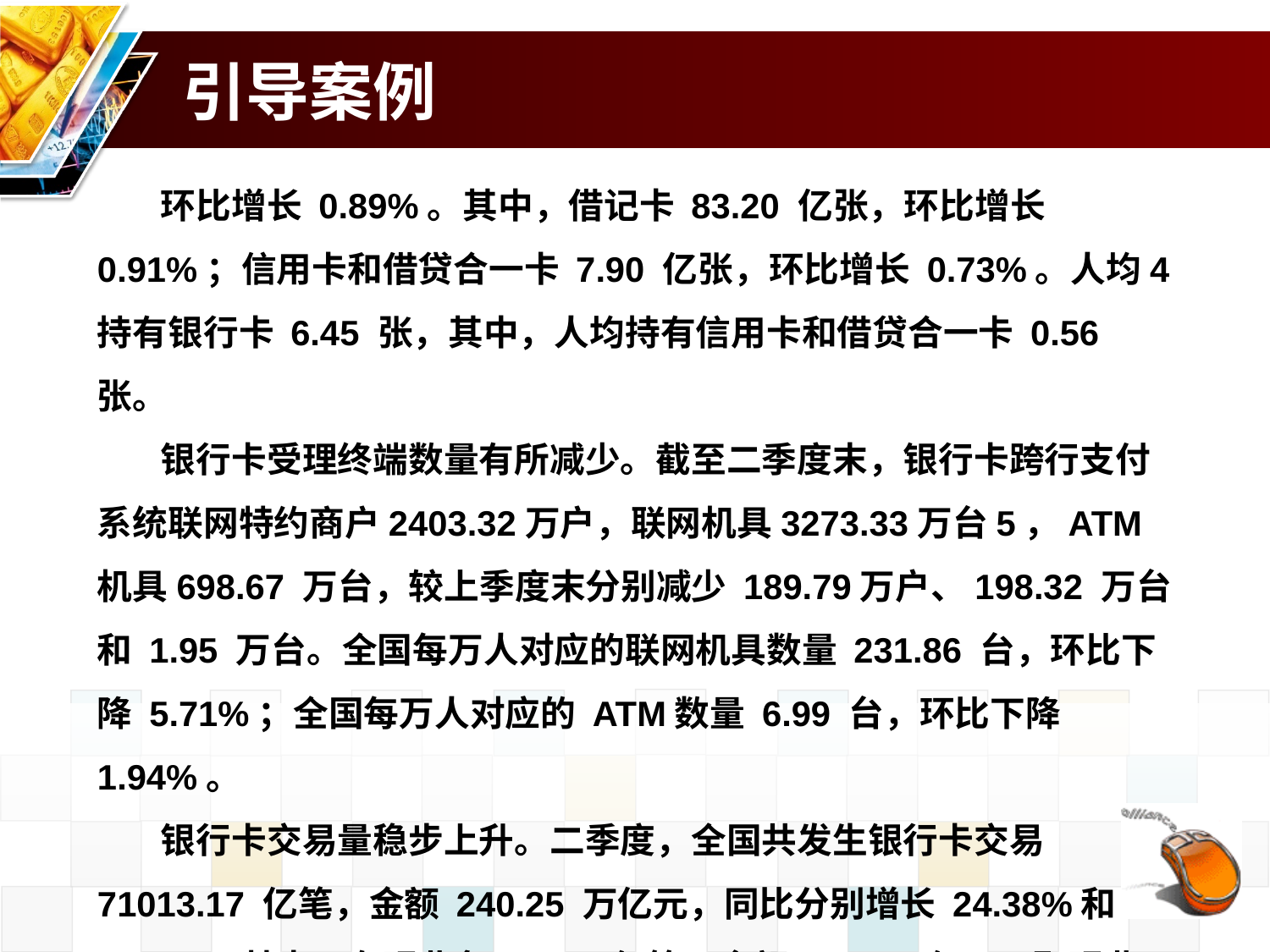

# 引导案例
环比增长 0.89%。其中，借记卡 83.20 亿张，环比增长 0.91%；信用卡和借贷合一卡 7.90 亿张，环比增长 0.73%。人均4持有银行卡 6.45 张，其中，人均持有信用卡和借贷合一卡 0.56 张。
银行卡受理终端数量有所减少。截至二季度末，银行卡跨行支付系统联网特约商户2403.32万户，联网机具3273.33万台5，ATM 机具698.67 万台，较上季度末分别减少 189.79万户、198.32 万台和 1.95 万台。全国每万人对应的联网机具数量 231.86 台，环比下降 5.71%；全国每万人对应的 ATM数量 6.99 台，环比下降 1.94%。
银行卡交易量稳步上升。二季度，全国共发生银行卡交易71013.17 亿笔，金额 240.25 万亿元，同比分别增长 24.38%和 9.66%。其中，存现业务 12.38 亿笔，金额 9.41 万亿元；取现业务 17.88 亿笔，金额 8.71 万亿元；转账业务 433.04亿笔，金额 188.97